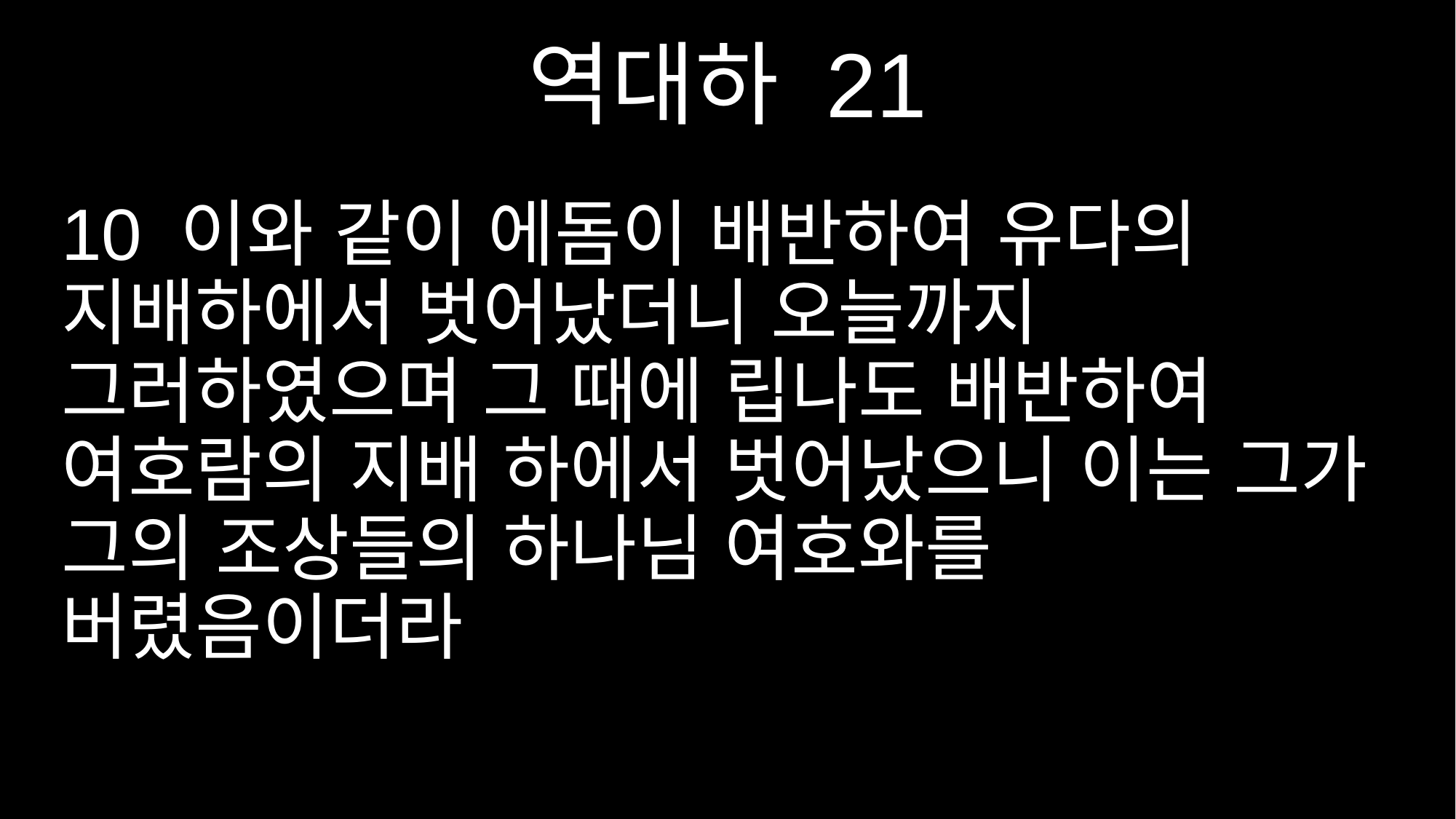

역대하 21
10 이와 같이 에돔이 배반하여 유다의 지배하에서 벗어났더니 오늘까지 그러하였으며 그 때에 립나도 배반하여 여호람의 지배 하에서 벗어났으니 이는 그가 그의 조상들의 하나님 여호와를 버렸음이더라